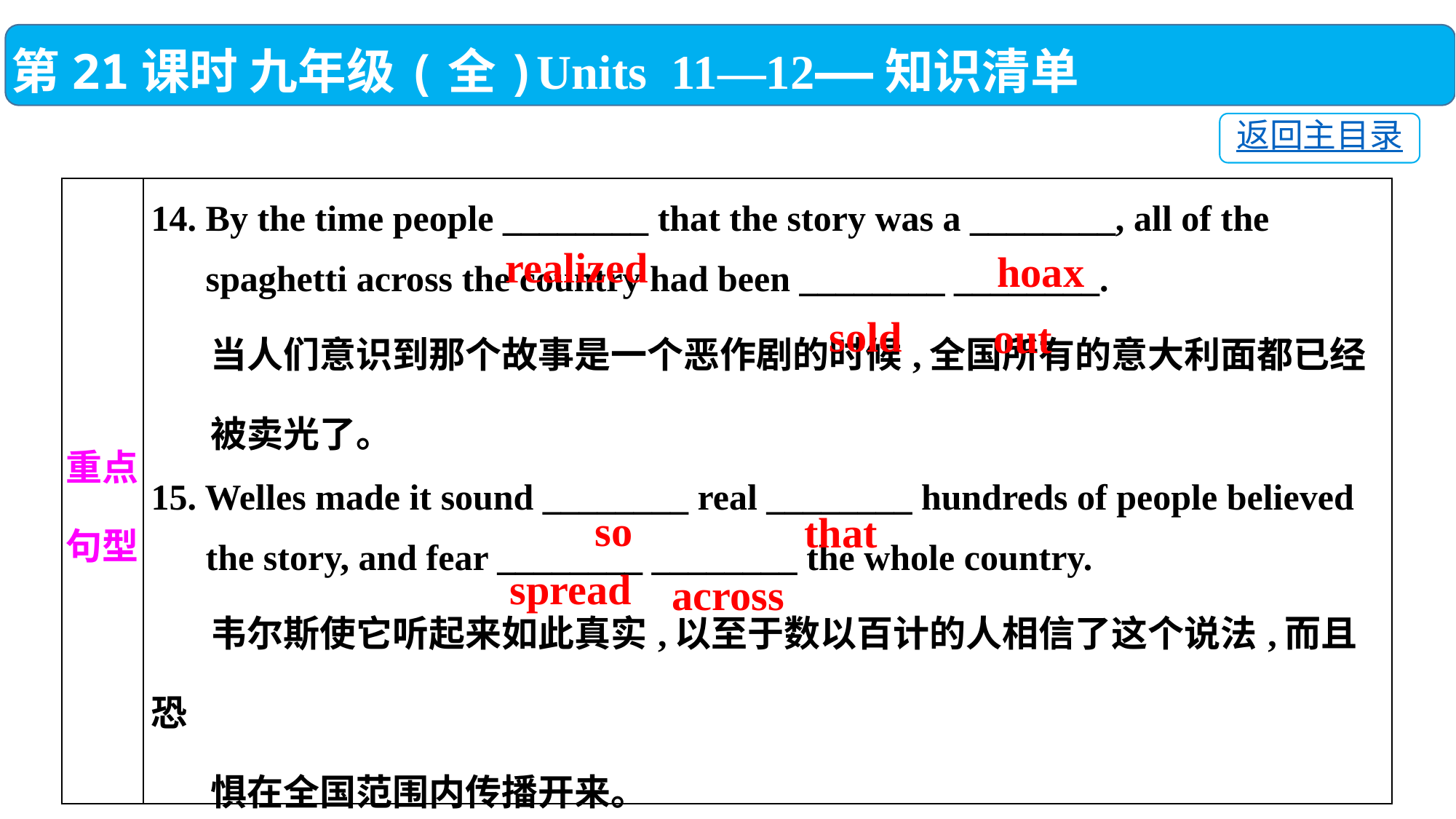

第21课时 九年级(全)Units  11—12——知识清单
返回主目录
| 重点 句型 | 14. By the time people \_\_\_\_\_\_\_\_ that the story was a \_\_\_\_\_\_\_\_, all of the spaghetti across the country had been \_\_\_\_\_\_\_\_ \_\_\_\_\_\_\_\_. 当人们意识到那个故事是一个恶作剧的时候,全国所有的意大利面都已经 被卖光了。 15. Welles made it sound \_\_\_\_\_\_\_\_ real \_\_\_\_\_\_\_\_ hundreds of people believed the story, and fear \_\_\_\_\_\_\_\_ \_\_\_\_\_\_\_\_ the whole country. 韦尔斯使它听起来如此真实,以至于数以百计的人相信了这个说法,而且恐 惧在全国范围内传播开来。 |
| --- | --- |
realized
hoax
sold
out
so
that
spread
across